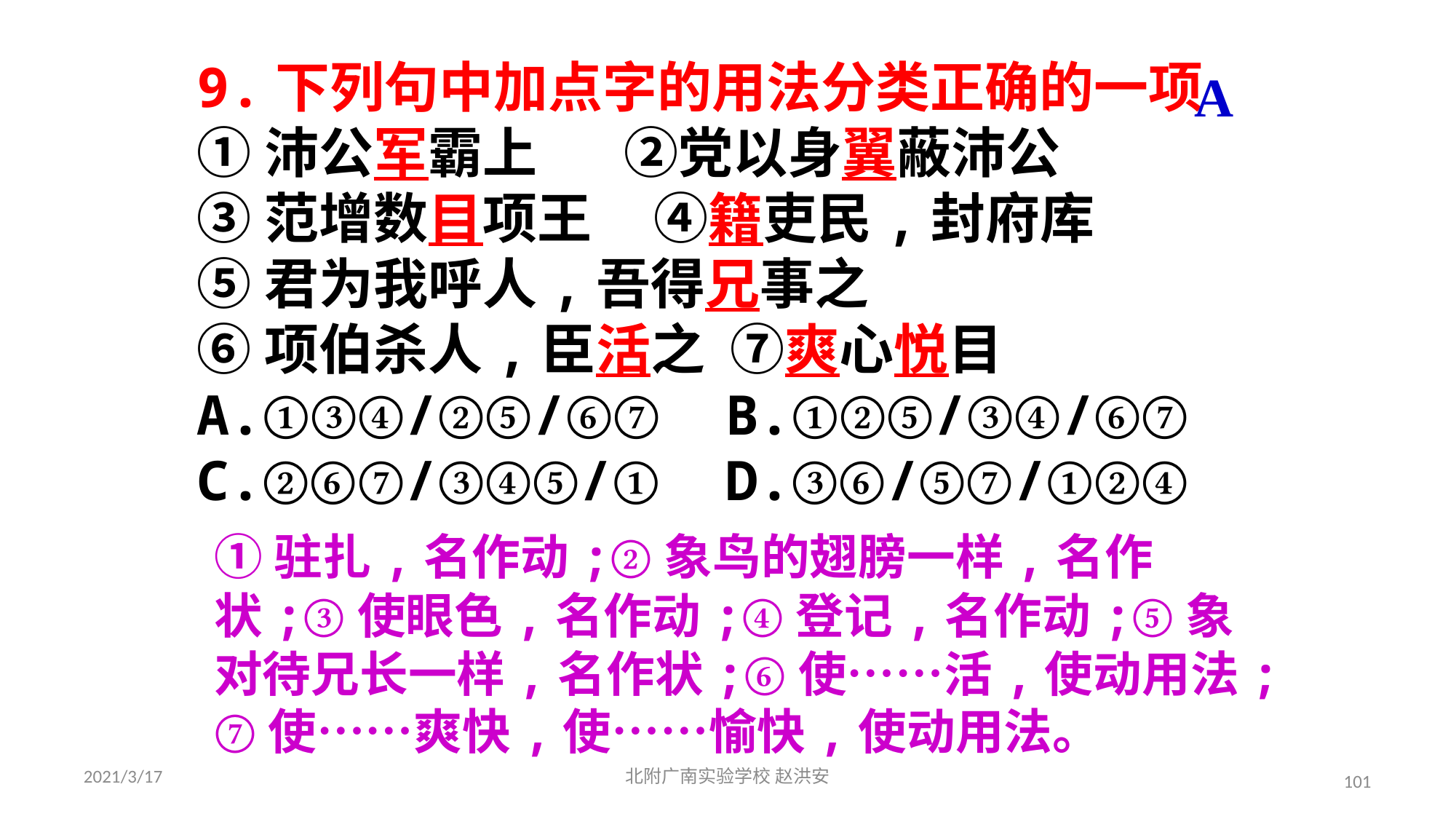

9.下列句中加点字的用法分类正确的一项
①沛公军霸上       ②党以身翼蔽沛公
③范增数目项王     ④籍吏民,封府库
⑤君为我呼人,吾得兄事之
⑥项伯杀人,臣活之  ⑦爽心悦目
A.①③④/②⑤/⑥⑦  B.①②⑤/③④/⑥⑦
C.②⑥⑦/③④⑤/①  D.③⑥/⑤⑦/①②④
A
①驻扎,名作动;②象鸟的翅膀一样,名作状;③使眼色,名作动;④登记,名作动;⑤象对待兄长一样,名作状;⑥使……活,使动用法;⑦使……爽快,使……愉快,使动用法。
2021/3/17
北附广南实验学校 赵洪安
101